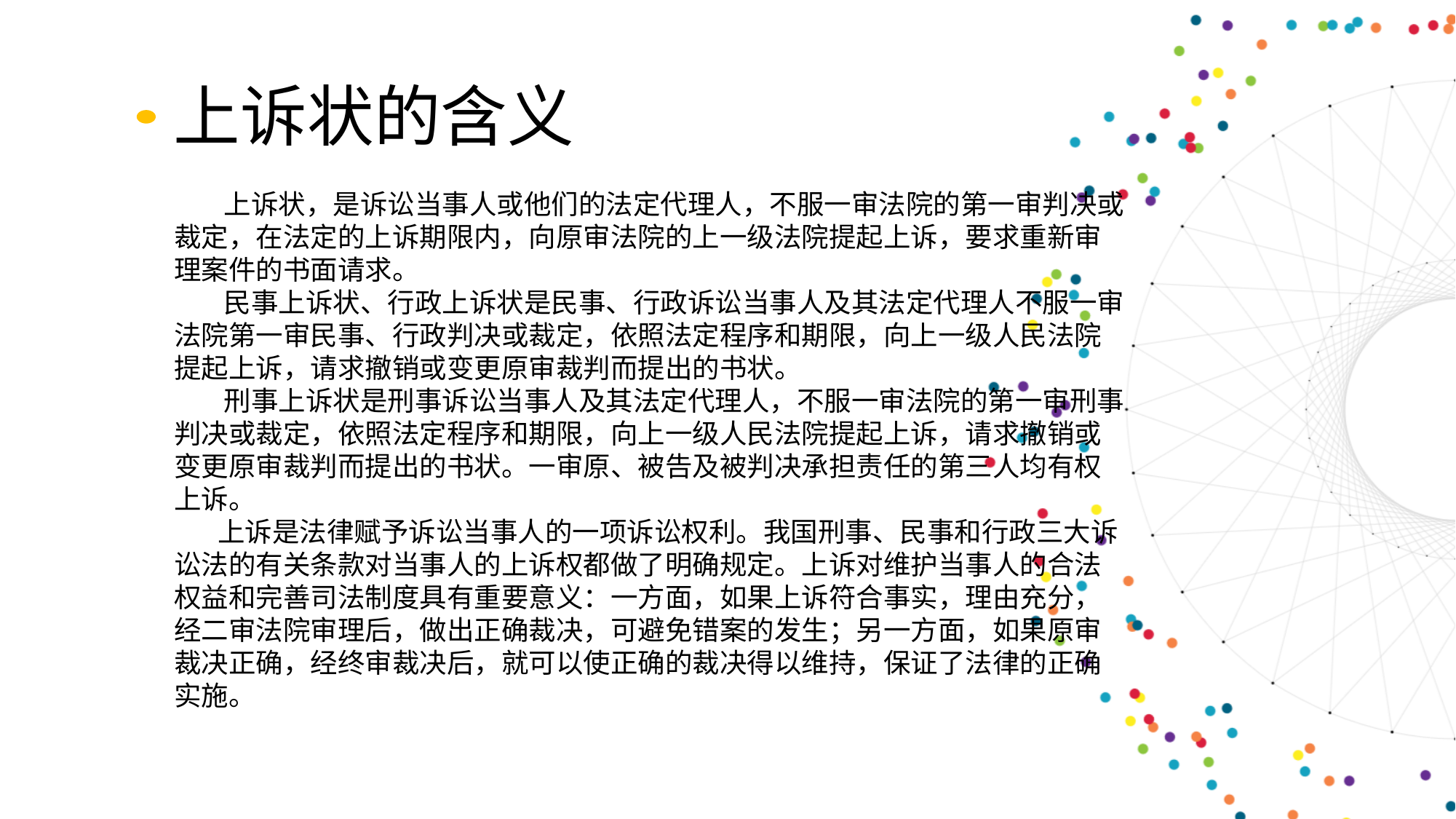

上诉状的含义

       上诉状，是诉讼当事人或他们的法定代理人，不服一审法院的第一审判决或裁定，在法定的上诉期限内，向原审法院的上一级法院提起上诉，要求重新审理案件的书面请求。
       民事上诉状、行政上诉状是民事、行政诉讼当事人及其法定代理人不服一审法院第一审民事、行政判决或裁定，依照法定程序和期限，向上一级人民法院提起上诉，请求撤销或变更原审裁判而提出的书状。
       刑事上诉状是刑事诉讼当事人及其法定代理人，不服一审法院的第一审刑事判决或裁定，依照法定程序和期限，向上一级人民法院提起上诉，请求撤销或变更原审裁判而提出的书状。一审原、被告及被判决承担责任的第三人均有权上诉。
      上诉是法律赋予诉讼当事人的一项诉讼权利。我国刑事、民事和行政三大诉讼法的有关条款对当事人的上诉权都做了明确规定。上诉对维护当事人的合法权益和完善司法制度具有重要意义：一方面，如果上诉符合事实，理由充分，经二审法院审理后，做出正确裁决，可避免错案的发生；另一方面，如果原审裁决正确，经终审裁决后，就可以使正确的裁决得以维持，保证了法律的正确实施。